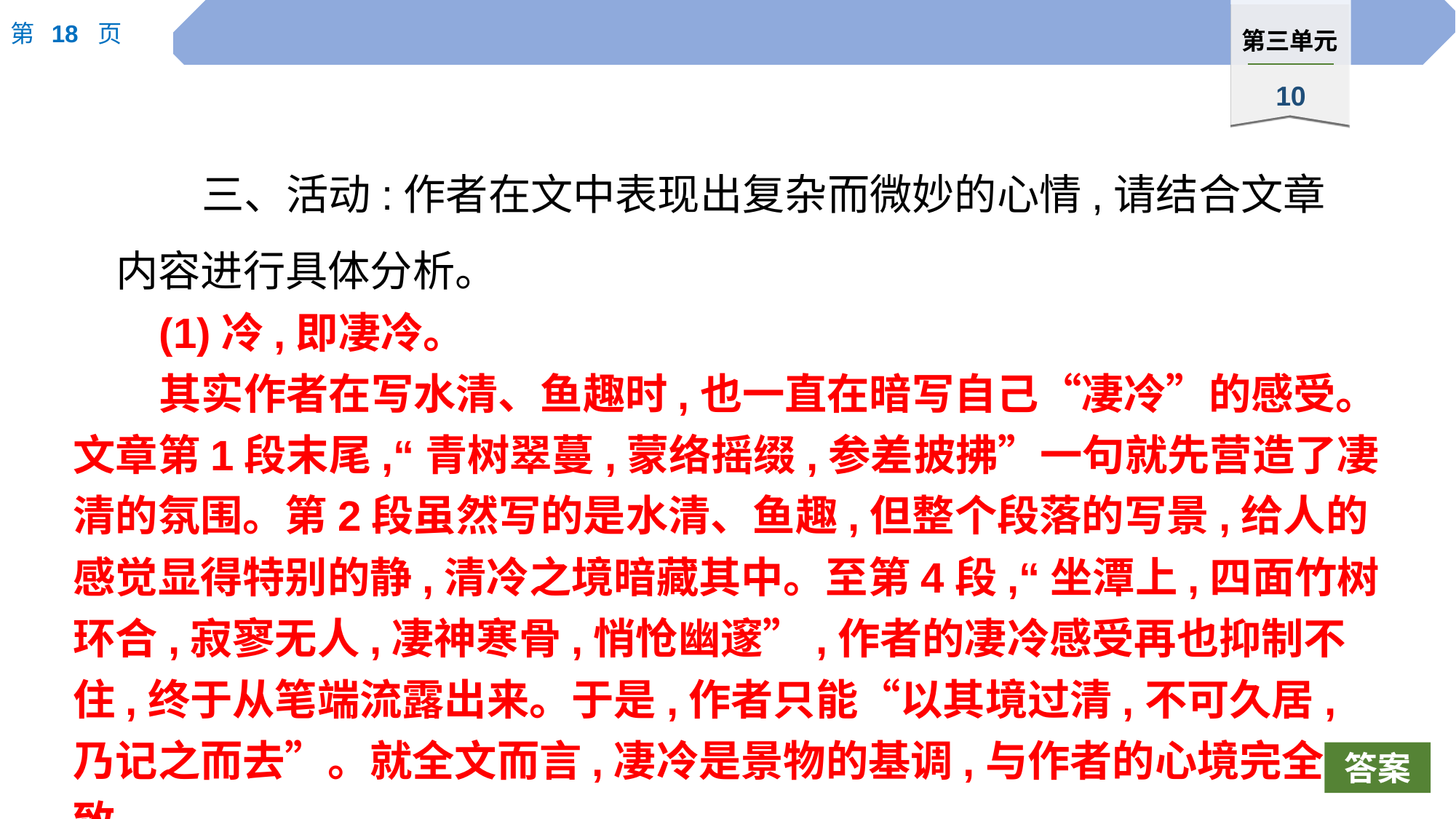

三、活动:作者在文中表现出复杂而微妙的心情,请结合文章内容进行具体分析。
(1)冷,即凄冷。
其实作者在写水清、鱼趣时,也一直在暗写自己“凄冷”的感受。文章第1段末尾,“青树翠蔓,蒙络摇缀,参差披拂”一句就先营造了凄清的氛围。第2段虽然写的是水清、鱼趣,但整个段落的写景,给人的感觉显得特别的静,清冷之境暗藏其中。至第4段,“坐潭上,四面竹树环合,寂寥无人,凄神寒骨,悄怆幽邃”,作者的凄冷感受再也抑制不住,终于从笔端流露出来。于是,作者只能“以其境过清,不可久居,乃记之而去”。就全文而言,凄冷是景物的基调,与作者的心境完全一致。
答案